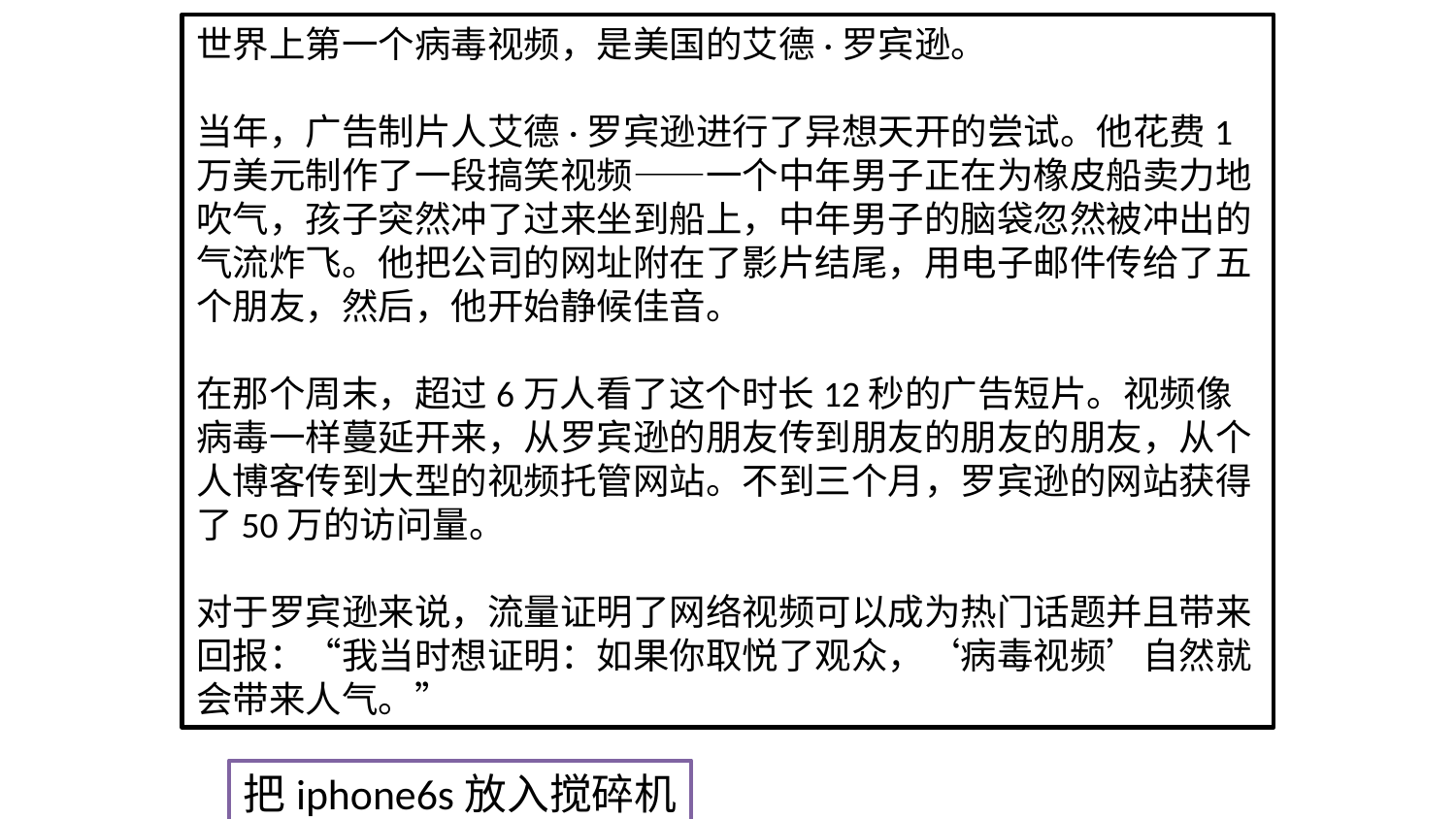

世界上第一个病毒视频，是美国的艾德·罗宾逊。
当年，广告制片人艾德·罗宾逊进行了异想天开的尝试。他花费1万美元制作了一段搞笑视频——一个中年男子正在为橡皮船卖力地吹气，孩子突然冲了过来坐到船上，中年男子的脑袋忽然被冲出的气流炸飞。他把公司的网址附在了影片结尾，用电子邮件传给了五个朋友，然后，他开始静候佳音。

在那个周末，超过6万人看了这个时长12秒的广告短片。视频像病毒一样蔓延开来，从罗宾逊的朋友传到朋友的朋友的朋友，从个人博客传到大型的视频托管网站。不到三个月，罗宾逊的网站获得了50万的访问量。

对于罗宾逊来说，流量证明了网络视频可以成为热门话题并且带来回报：“我当时想证明：如果你取悦了观众，‘病毒视频’自然就会带来人气。”
把iphone6s放入搅碎机